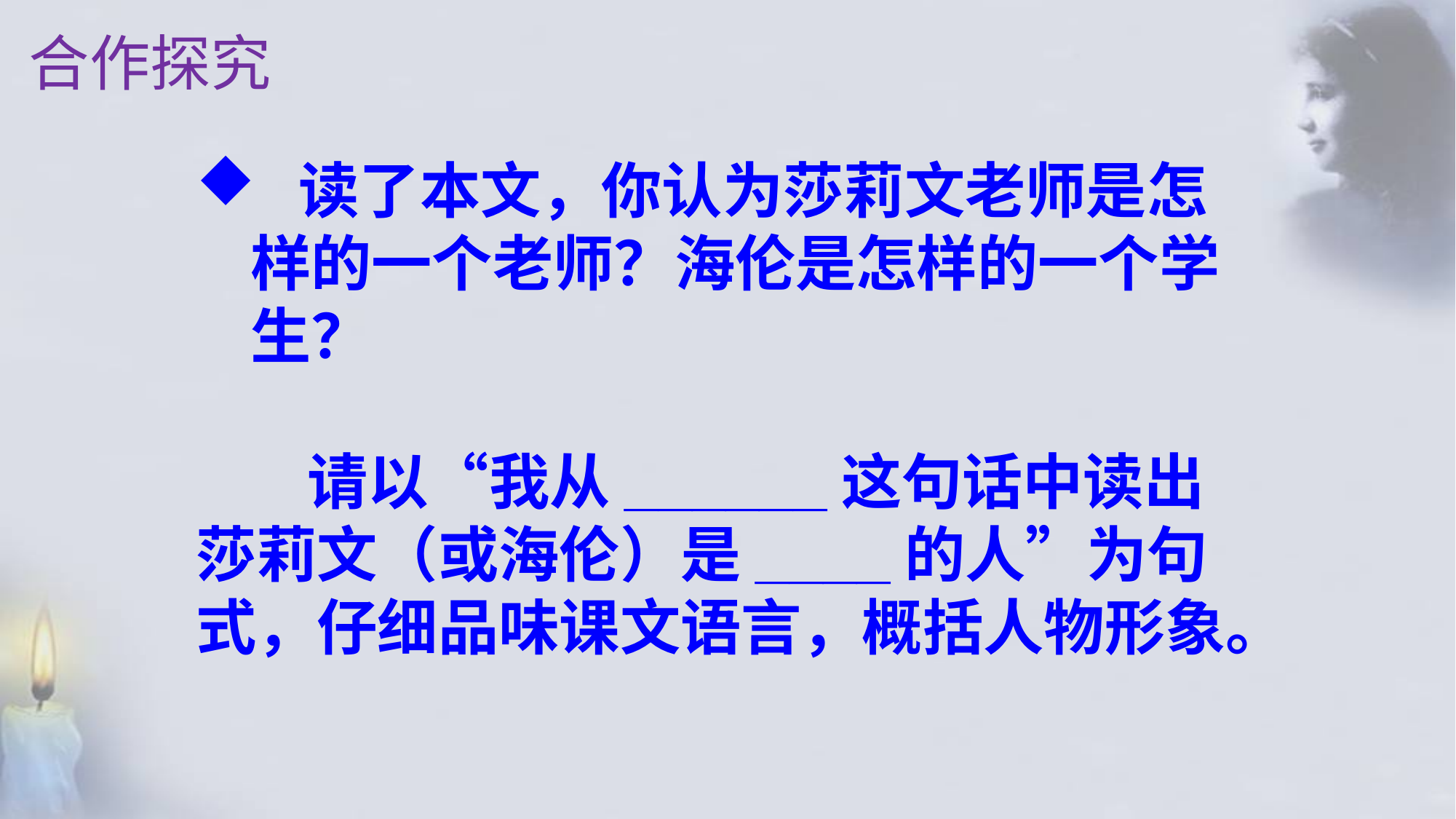

合作探究
  读了本文，你认为莎莉文老师是怎样的一个老师？海伦是怎样的一个学生？

       请以“我从______这句话中读出莎莉文（或海伦）是____的人”为句式，仔细品味课文语言，概括人物形象。